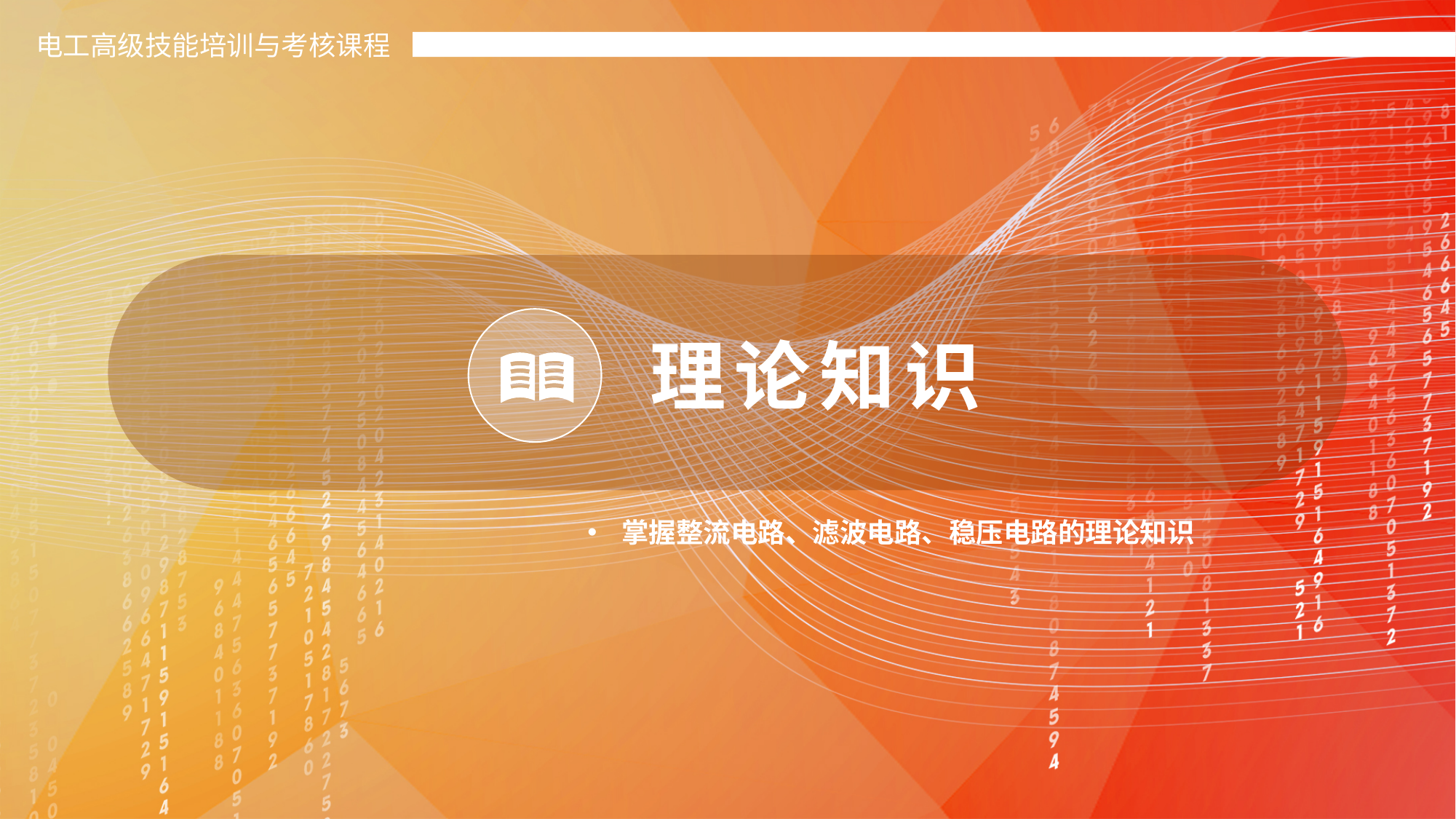

电工高级技能培训与考核课程

理论知识
掌握整流电路、滤波电路、稳压电路的理论知识